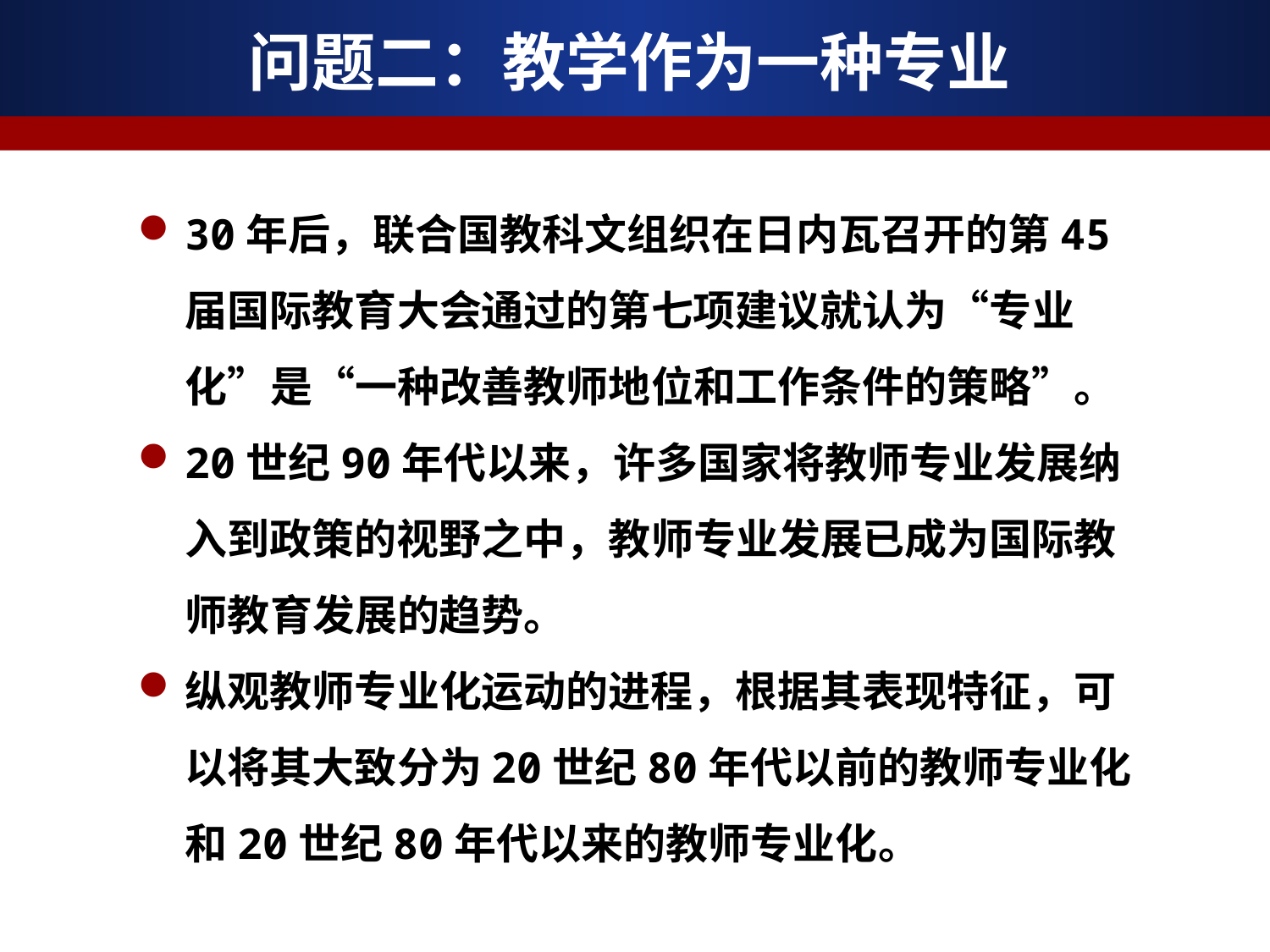

# 问题二：教学作为一种专业
30年后，联合国教科文组织在日内瓦召开的第45届国际教育大会通过的第七项建议就认为“专业化”是“一种改善教师地位和工作条件的策略”。
20世纪90年代以来，许多国家将教师专业发展纳入到政策的视野之中，教师专业发展已成为国际教师教育发展的趋势。
纵观教师专业化运动的进程，根据其表现特征，可以将其大致分为20世纪80年代以前的教师专业化和20世纪80年代以来的教师专业化。